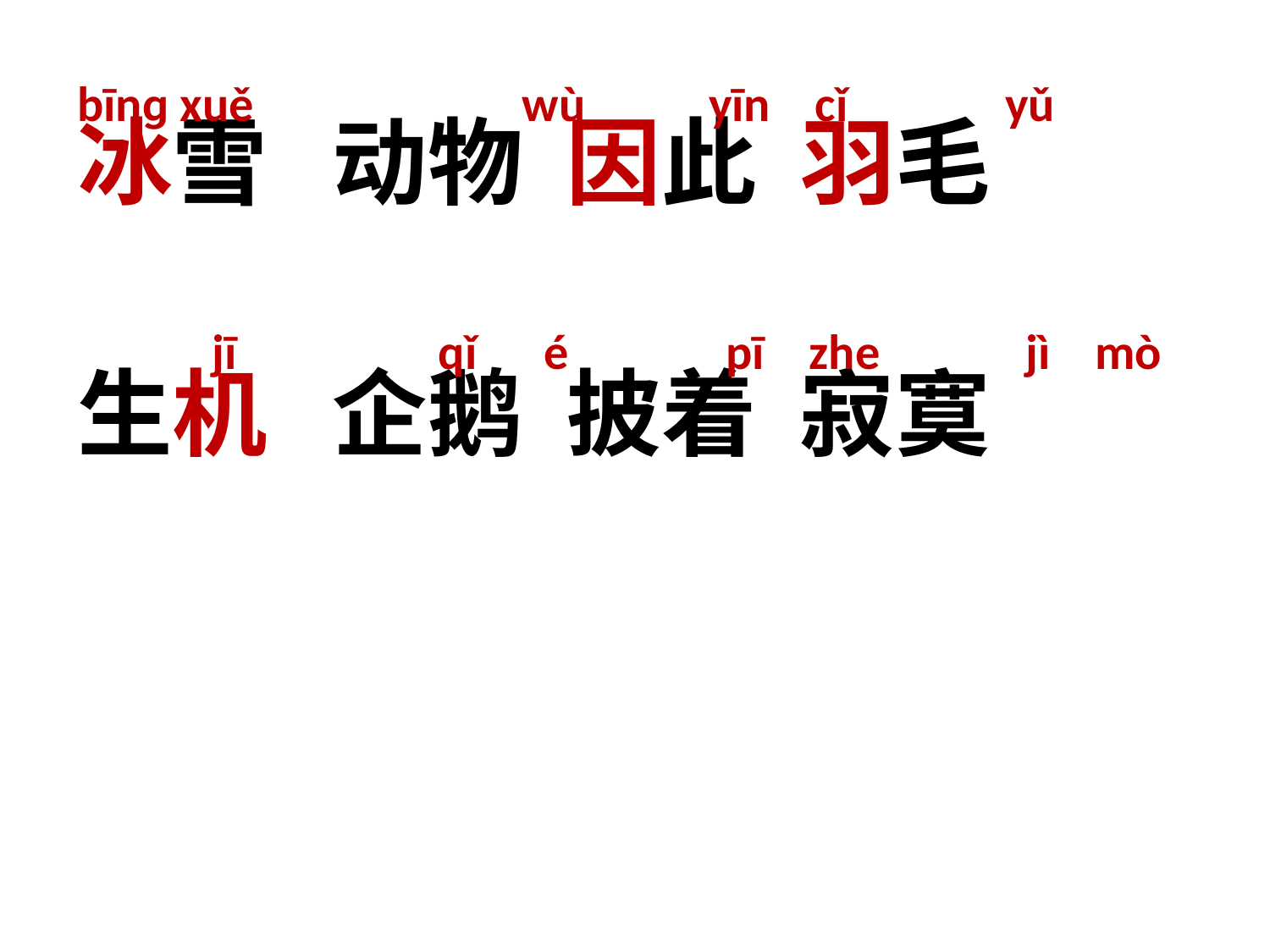

bīnɡ xuě                        wù           yīn    cǐ              yǔ
冰雪   动物  因此  羽毛
            jī                  qǐ      é              pī    zhe             jì    mò
生机   企鹅  披着  寂寞